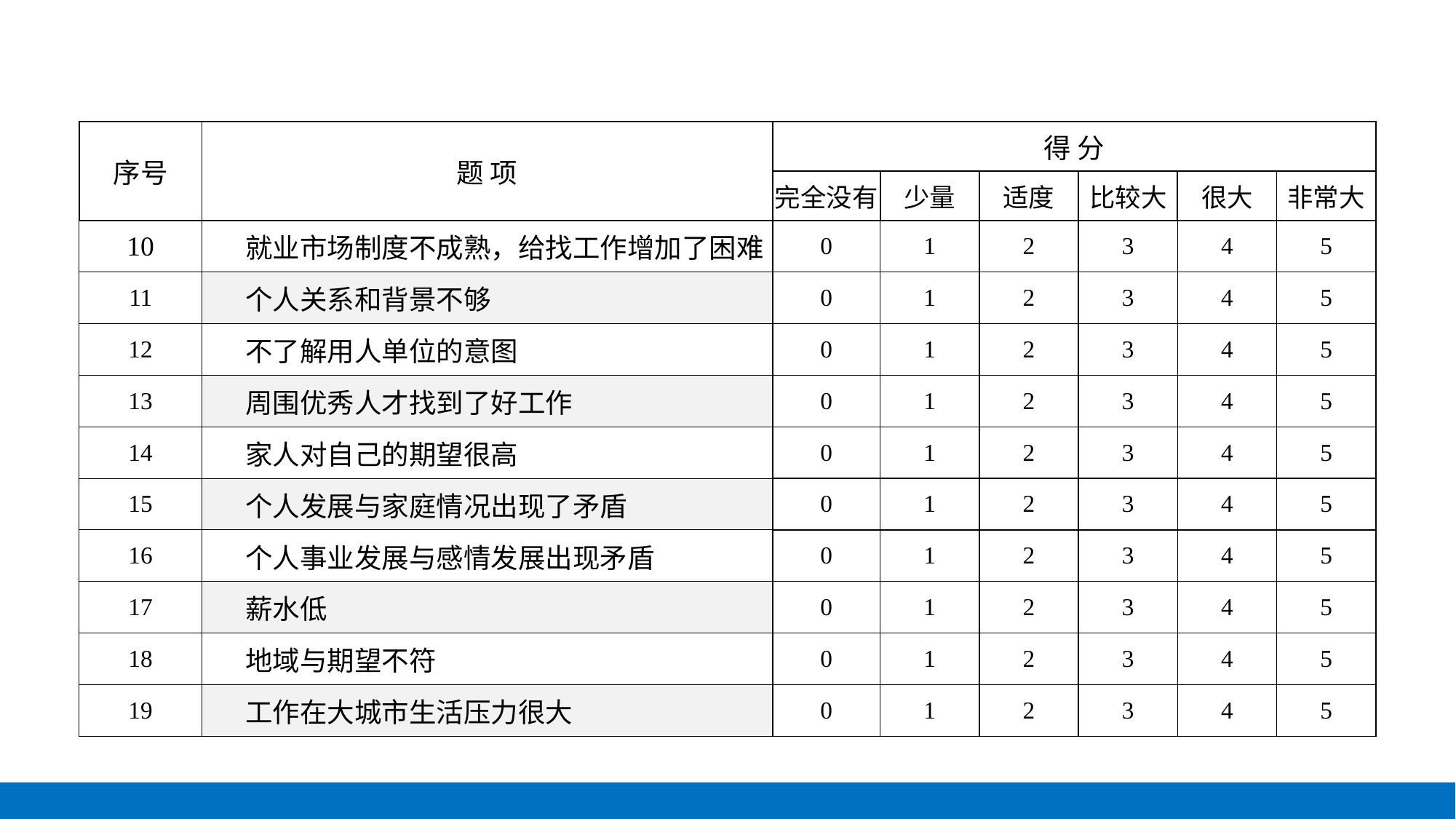

| 序号 | 题 项 | 得 分 |  |  |  |  |  |
| --- | --- | --- | --- | --- | --- | --- | --- |
|  |  | 完全没有 | 少量 | 适度 | 比较大 | 很大 | 非常大 |
| 10 | 就业市场制度不成熟，给找工作增加了困难 | 0 | 1 | 2 | 3 | 4 | 5 |
| 11 | 个人关系和背景不够 | 0 | 1 | 2 | 3 | 4 | 5 |
| 12 | 不了解用人单位的意图 | 0 | 1 | 2 | 3 | 4 | 5 |
| 13 | 周围优秀人才找到了好工作 | 0 | 1 | 2 | 3 | 4 | 5 |
| 14 | 家人对自己的期望很高 | 0 | 1 | 2 | 3 | 4 | 5 |
| 15 | 个人发展与家庭情况出现了矛盾 | 0 | 1 | 2 | 3 | 4 | 5 |
| 16 | 个人事业发展与感情发展出现矛盾 | 0 | 1 | 2 | 3 | 4 | 5 |
| 17 | 薪水低 | 0 | 1 | 2 | 3 | 4 | 5 |
| 18 | 地域与期望不符 | 0 | 1 | 2 | 3 | 4 | 5 |
| 19 | 工作在大城市生活压力很大 | 0 | 1 | 2 | 3 | 4 | 5 |